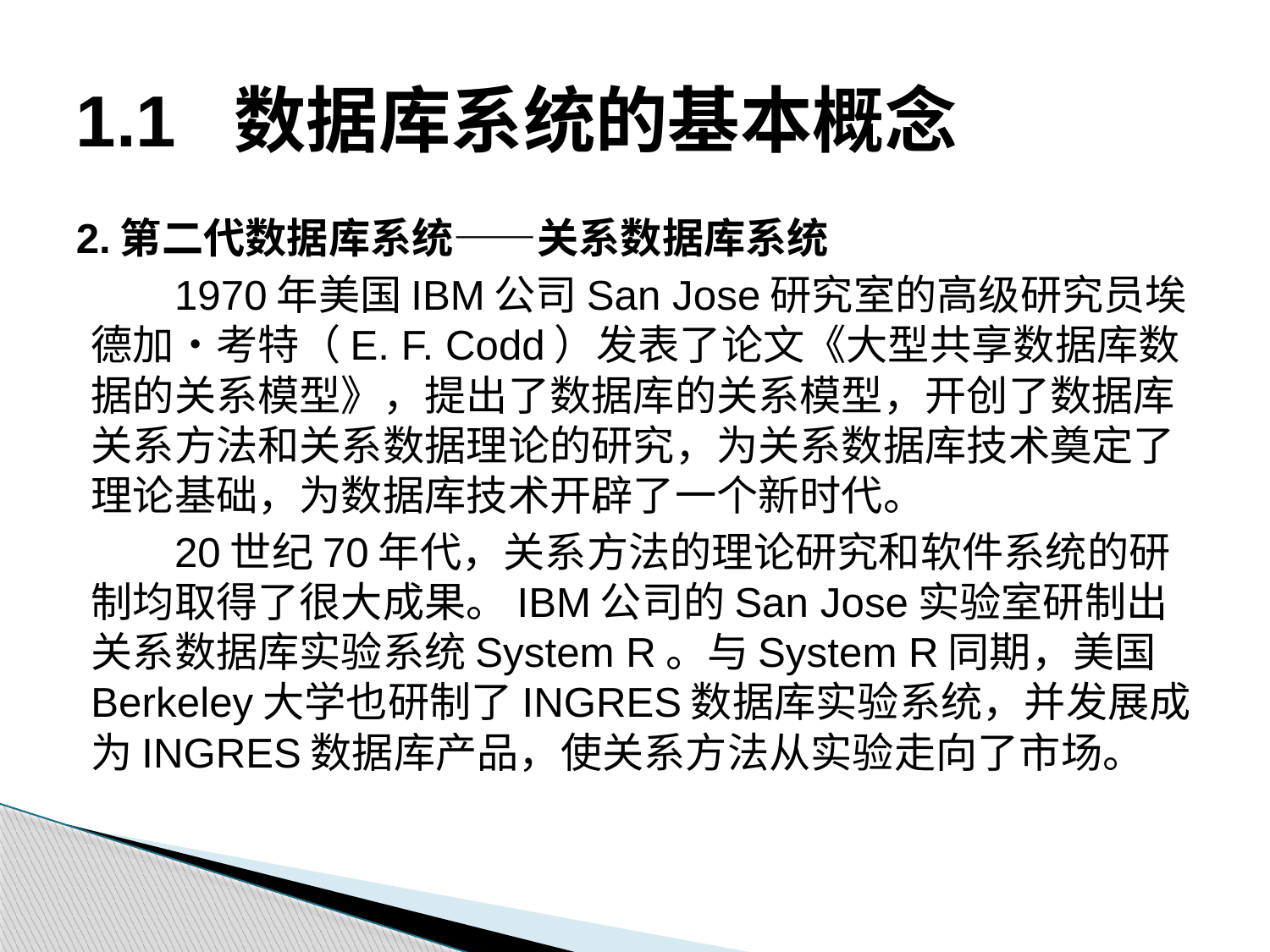

# 1.1  数据库系统的基本概念
2.第二代数据库系统——关系数据库系统
1970年美国IBM公司San Jose研究室的高级研究员埃德加•考特（E. F. Codd）发表了论文《大型共享数据库数据的关系模型》，提出了数据库的关系模型，开创了数据库关系方法和关系数据理论的研究，为关系数据库技术奠定了理论基础，为数据库技术开辟了一个新时代。
20世纪70年代，关系方法的理论研究和软件系统的研制均取得了很大成果。IBM公司的San Jose实验室研制出关系数据库实验系统System R。与System R同期，美国Berkeley大学也研制了INGRES数据库实验系统，并发展成为INGRES数据库产品，使关系方法从实验走向了市场。